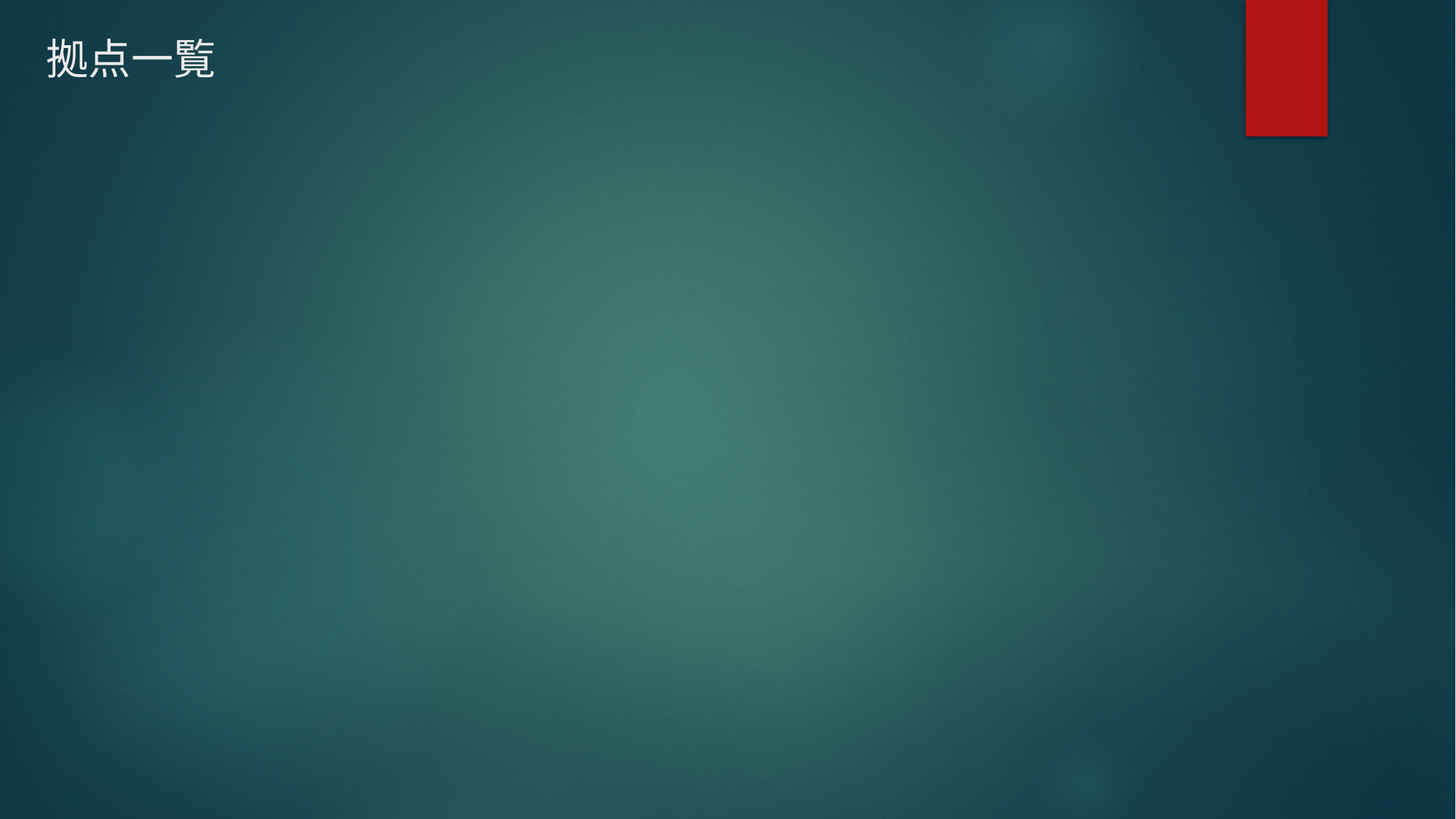

国内（7拠点）
本社
北海道支社
東北支社
東海支社
関西支社
中国支社
九州支社
海外（22拠点）
アジア
中国（北京・天津・上海・深圳・広州）
韓国（ソウル）
フィリピン（マニラ）
ベトナム（ホーチミン・ハノイ）
タイ（バンコク）
シンガポール
マレーシア（クアラルンプール）
インドネシア（ジャカルタ）
オセアニア
オーストラリア（シドニー）
北米
アメリカ（ニューヨーク・サンフランシスコ）
カナダ（バンクーバー）
南米
ブラジル（サンパウロ）
ヨーロッパ
イギリス（ロンドン）
オランダ（アムステルダム）
ドイツ（フランクフルト）
フランス（パリ）
# 拠点一覧